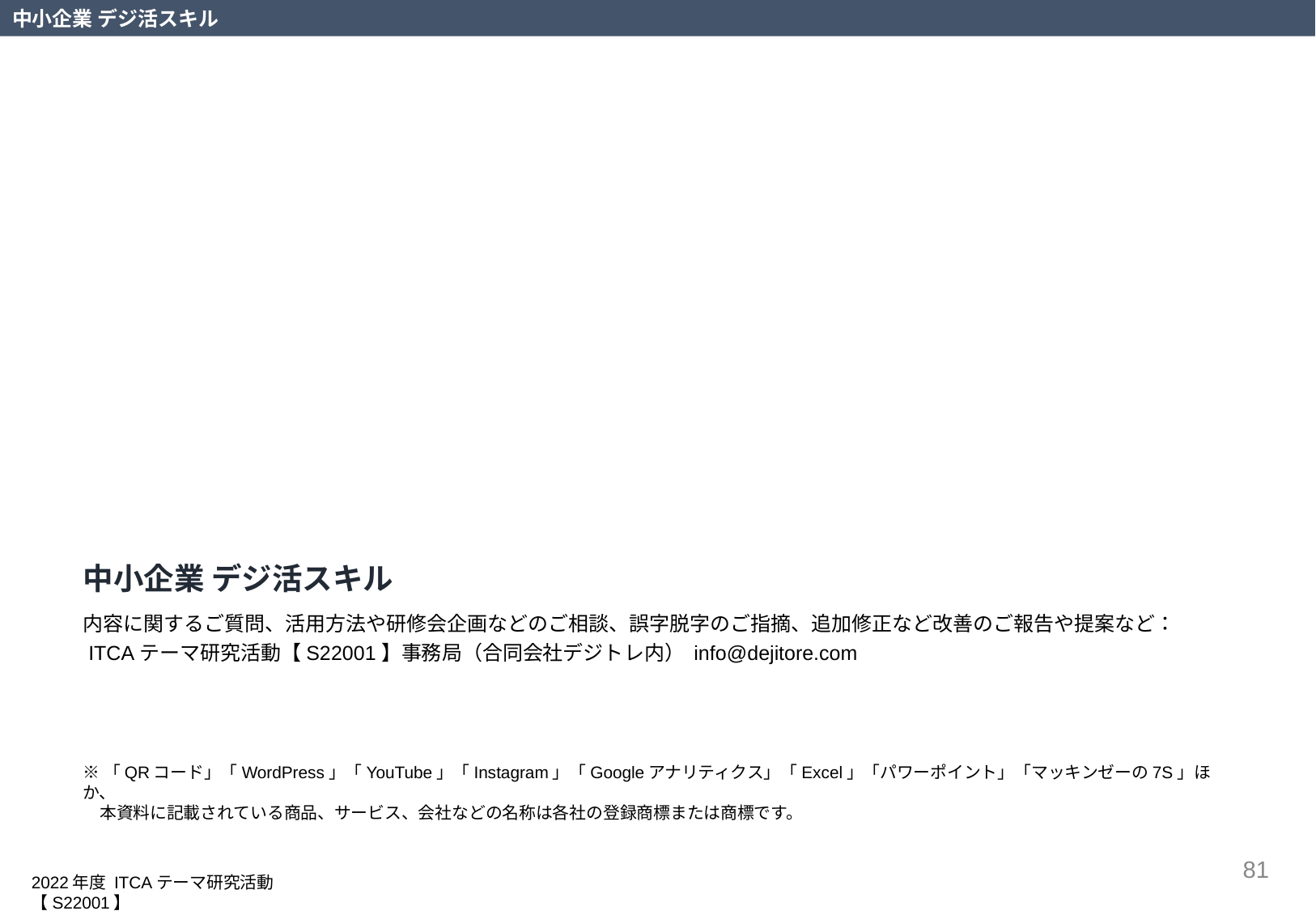

中小企業 デジ活スキル
中小企業 デジ活スキル
内容に関するご質問、活用方法や研修会企画などのご相談、誤字脱字のご指摘、追加修正など改善のご報告や提案など：
 ITCAテーマ研究活動【S22001】事務局（合同会社デジトレ内） info@dejitore.com
※「QRコード」「WordPress」「YouTube」「Instagram」「Googleアナリティクス」「Excel」「パワーポイント」「マッキンゼーの7S」ほか、
　本資料に記載されている商品、サービス、会社などの名称は各社の登録商標または商標です。
81